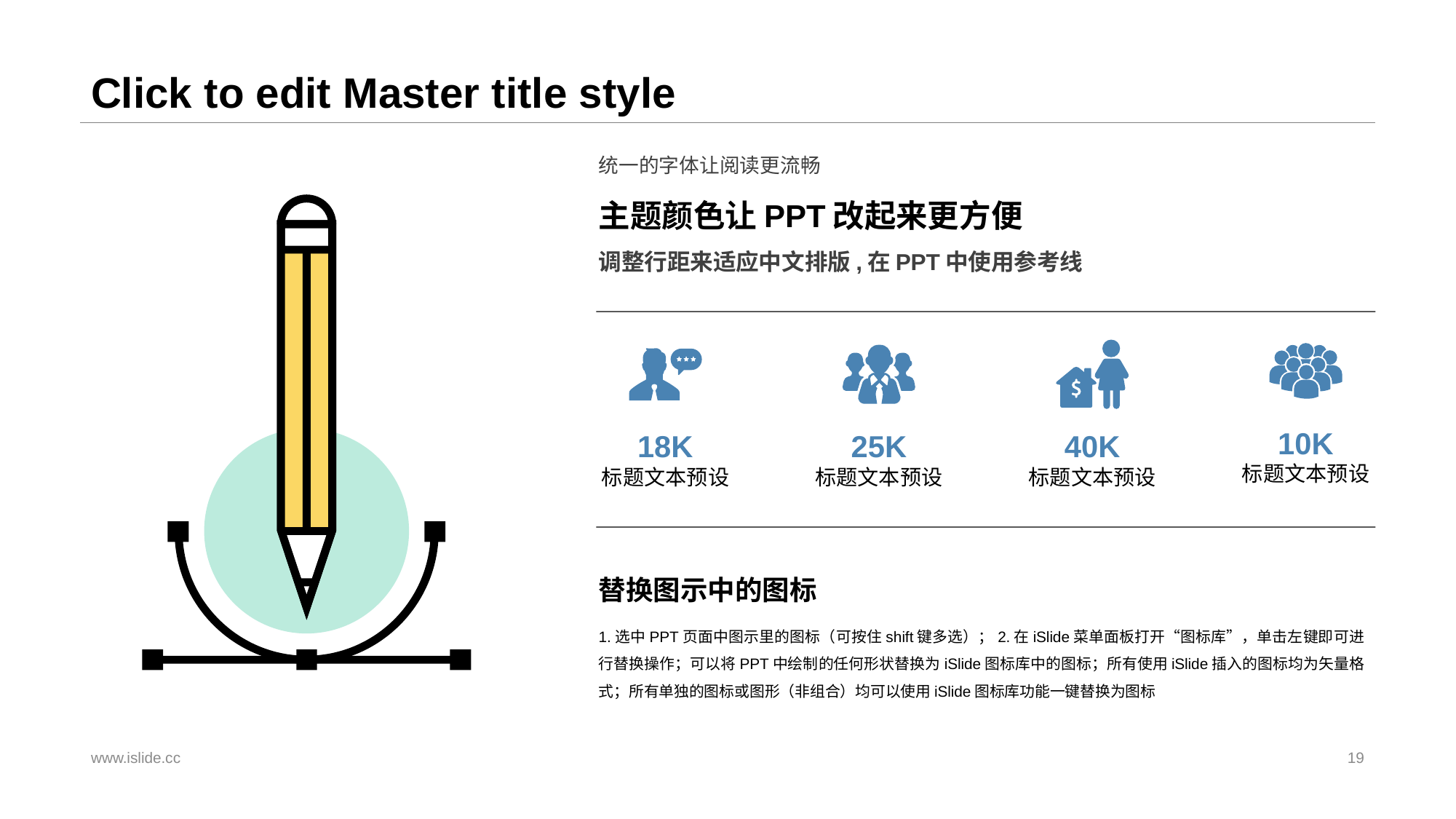

# Click to edit Master title style
统一的字体让阅读更流畅
主题颜色让PPT改起来更方便
调整行距来适应中文排版,在PPT中使用参考线

10K
标题文本预设
18K
标题文本预设
25K
标题文本预设
40K
标题文本预设

替换图示中的图标

1.选中PPT页面中图示里的图标（可按住shift键多选）；2.在iSlide菜单面板打开“图标库”，单击左键即可进行替换操作；可以将PPT中绘制的任何形状替换为iSlide图标库中的图标；所有使用iSlide插入的图标均为矢量格式；所有单独的图标或图形（非组合）均可以使用iSlide图标库功能一键替换为图标

www.islide.cc
19